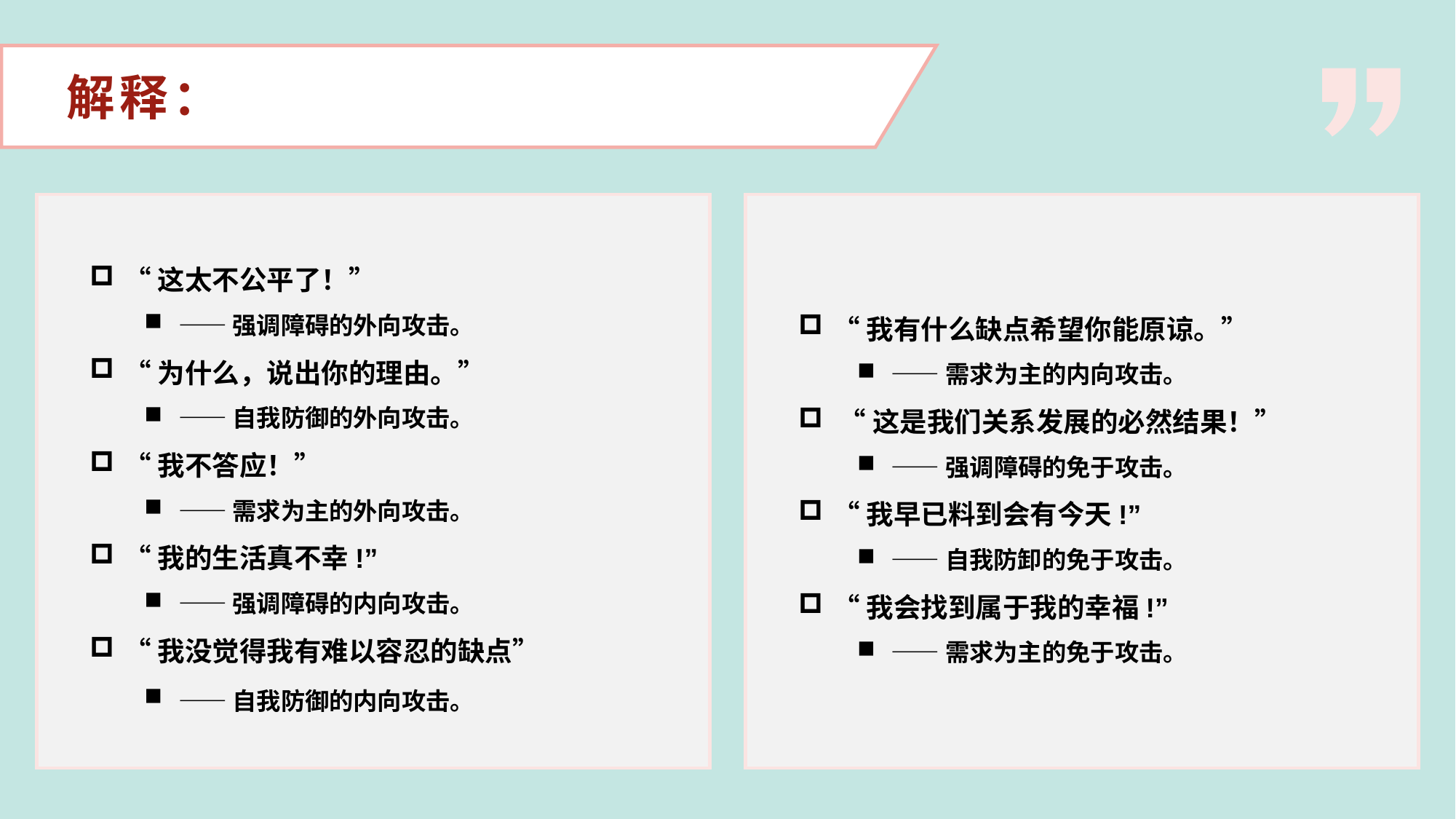

解释：

“这太不公平了！”
——强调障碍的外向攻击。
“为什么，说出你的理由。”
——自我防御的外向攻击。
“我不答应！”
——需求为主的外向攻击。
“我的生活真不幸!”
——强调障碍的内向攻击。
“我没觉得我有难以容忍的缺点”
——自我防御的内向攻击。
“我有什么缺点希望你能原谅。”
——需求为主的内向攻击。
 “这是我们关系发展的必然结果！”
——强调障碍的免于攻击。
“我早已料到会有今天!”
——自我防卸的免于攻击。
“我会找到属于我的幸福!”
——需求为主的免于攻击。